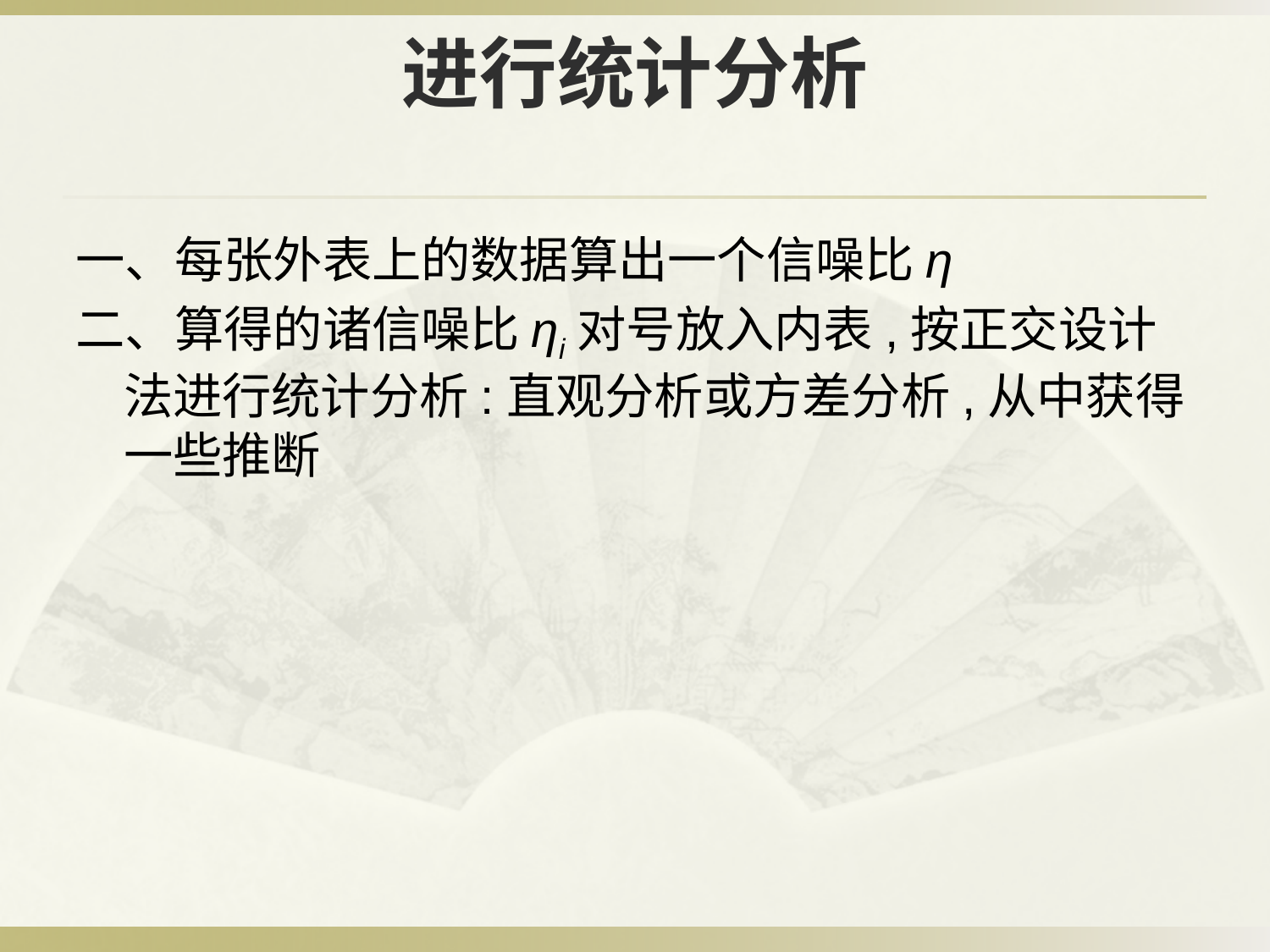

# 进行统计分析
一、每张外表上的数据算出一个信噪比η
二、算得的诸信噪比ηi对号放入内表,按正交设计法进行统计分析:直观分析或方差分析,从中获得一些推断